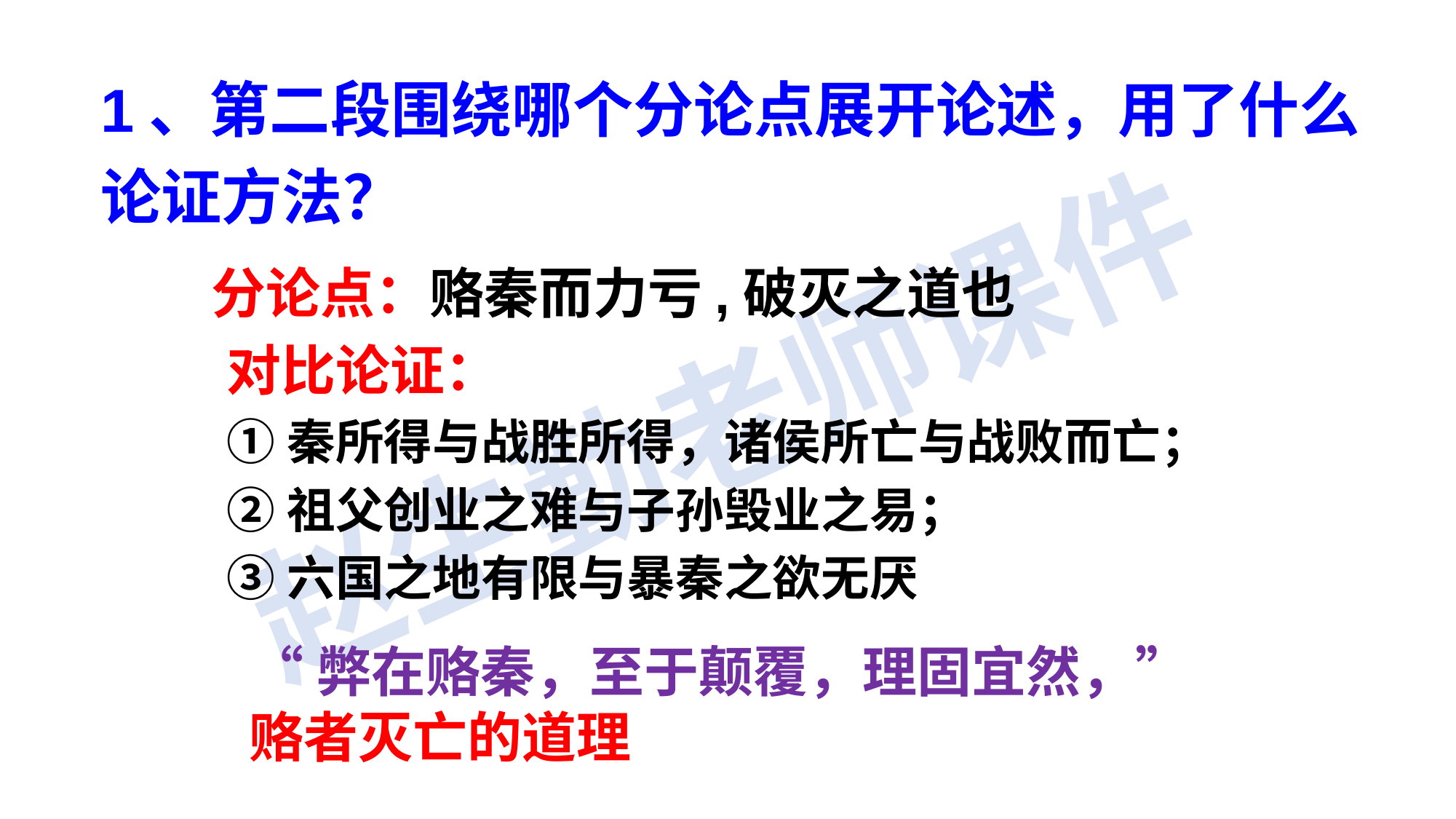

1、第二段围绕哪个分论点展开论述，用了什么论证方法？
分论点：赂秦而力亏,破灭之道也
对比论证：
①秦所得与战胜所得，诸侯所亡与战败而亡；
②祖父创业之难与子孙毁业之易；
③六国之地有限与暴秦之欲无厌
“弊在赂秦，至于颠覆，理固宜然，”赂者灭亡的道理